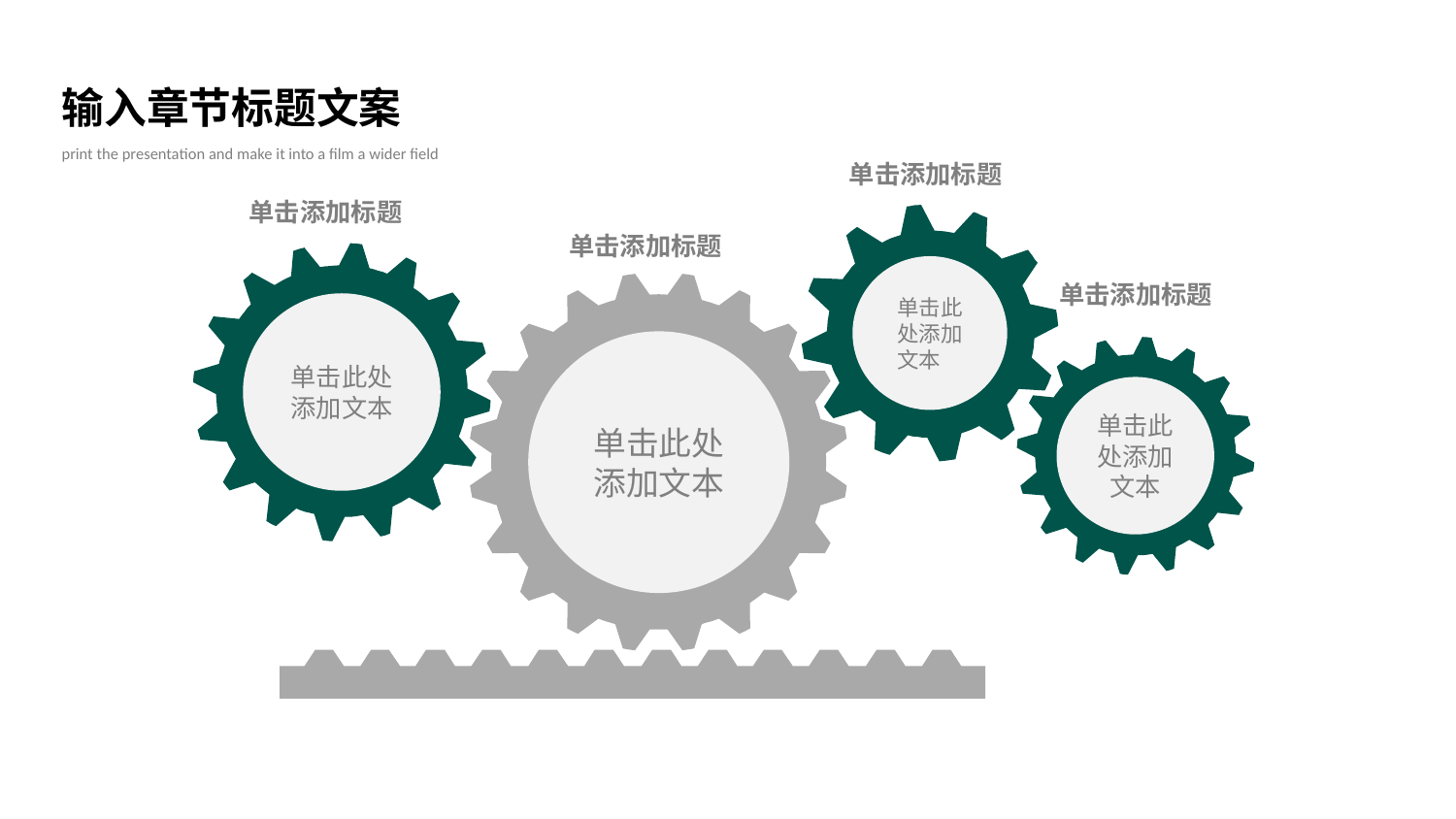

输入章节标题文案
print the presentation and make it into a film a wider field
单击添加标题
单击添加标题

单击此处添加文本
单击添加标题

单击此处添加文本
单击添加标题

单击此处添加文本

单击此处添加文本